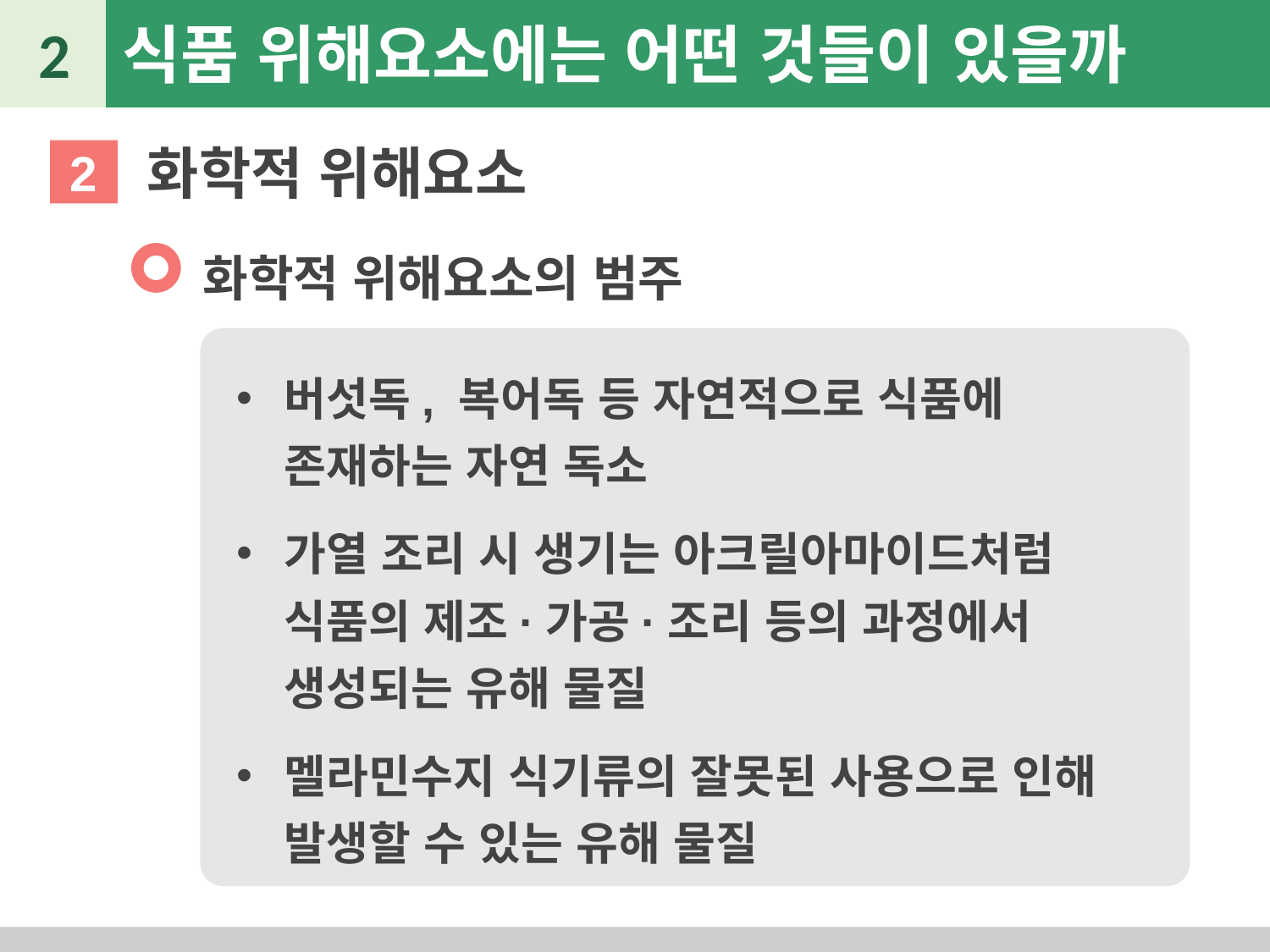

2
식품 위해요소에는 어떤 것들이 있을까
화학적 위해요소
2
화학적 위해요소의 범주

버섯독, 복어독 등 자연적으로 식품에 존재하는 자연 독소
가열 조리 시 생기는 아크릴아마이드처럼 식품의 제조·가공·조리 등의 과정에서 생성되는 유해 물질
멜라민수지 식기류의 잘못된 사용으로 인해 발생할 수 있는 유해 물질